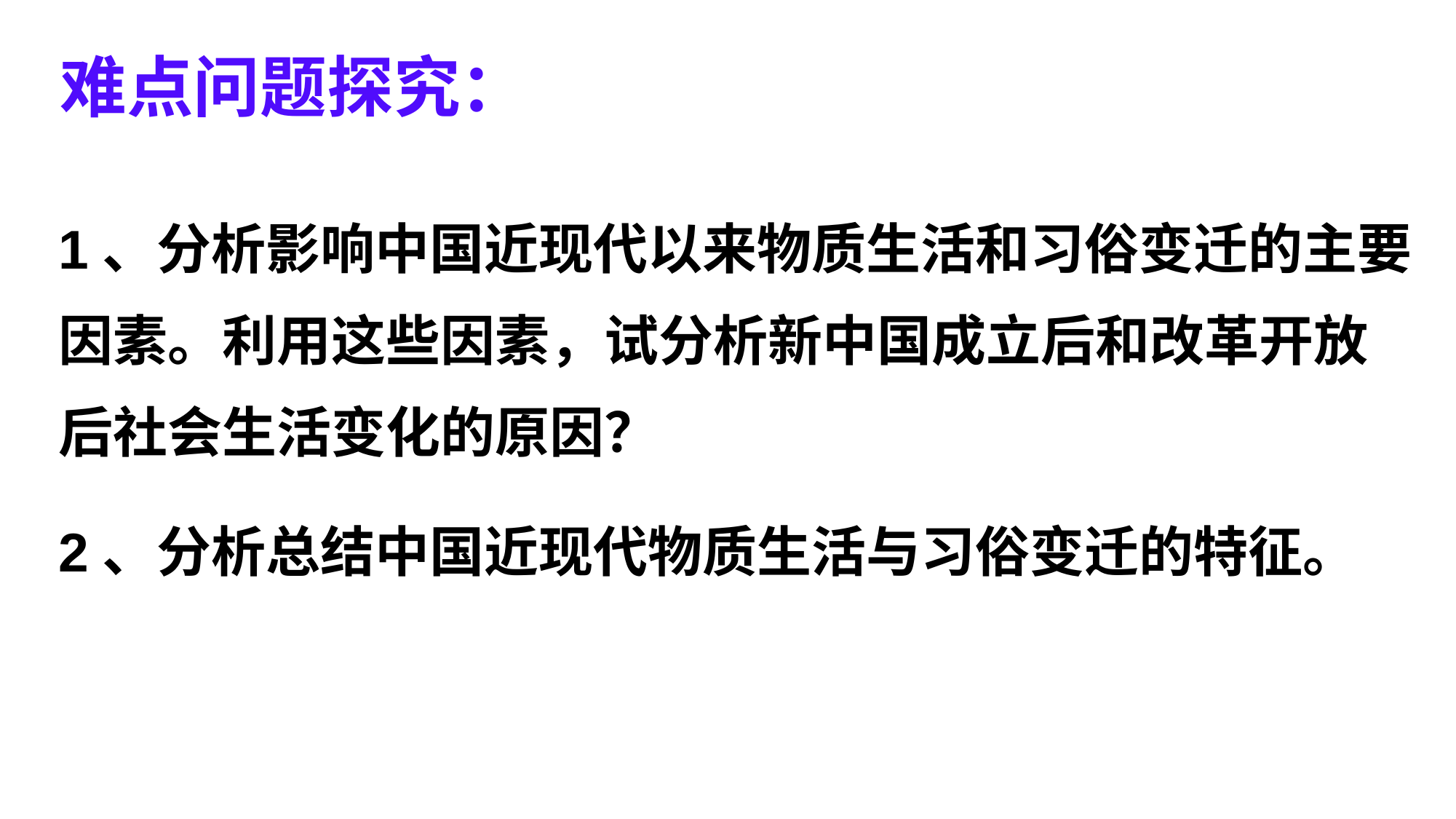

难点问题探究：
1、分析影响中国近现代以来物质生活和习俗变迁的主要因素。利用这些因素，试分析新中国成立后和改革开放后社会生活变化的原因？
2、分析总结中国近现代物质生活与习俗变迁的特征。